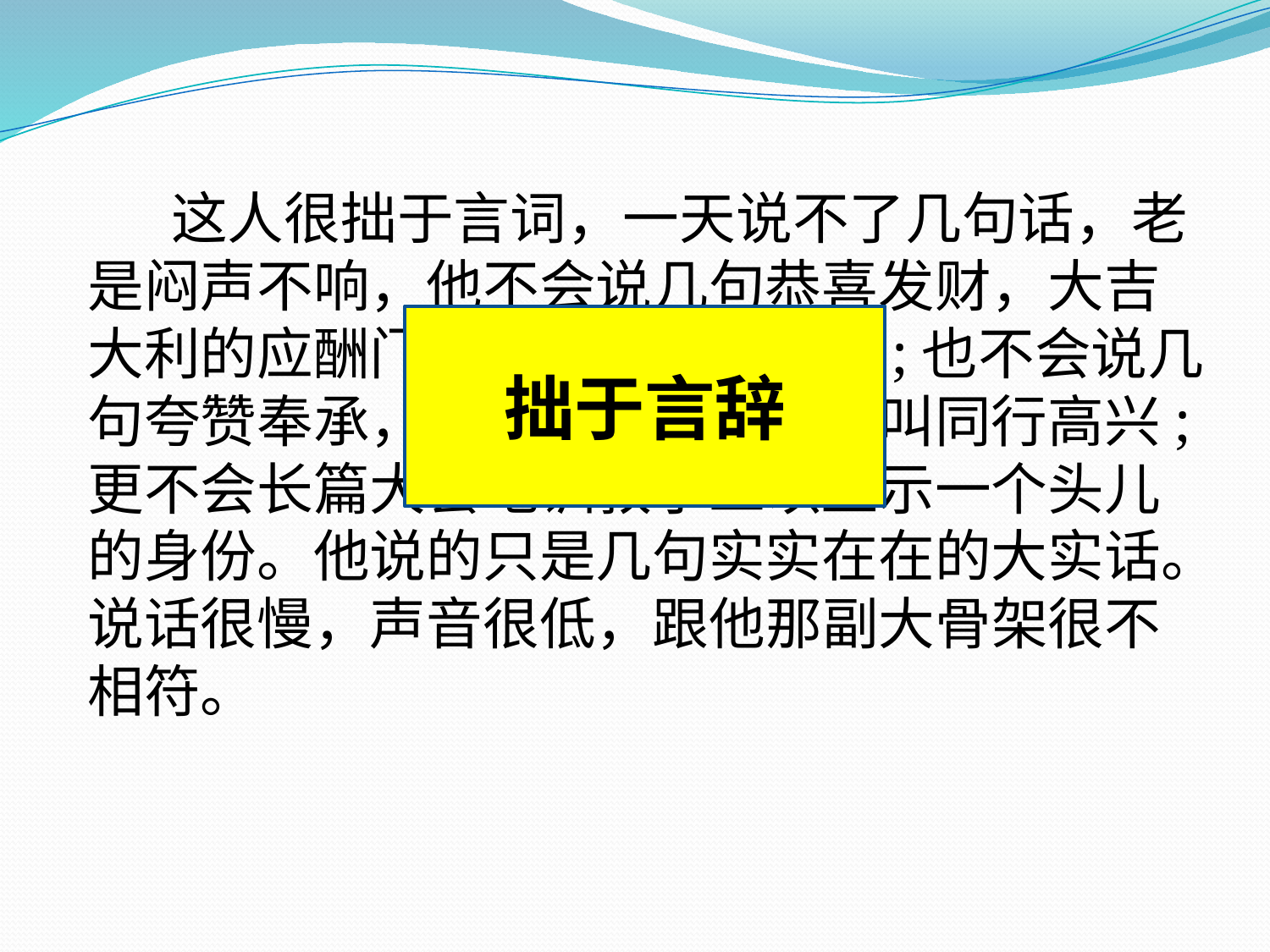

#
       这人很拙于言词，一天说不了几句话，老是闷声不响，他不会说几句恭喜发财，大吉大利的应酬门面话讨主人家喜欢;也不会说几句夸赞奉承，道劳致谢的漂亮话叫同行高兴;更不会长篇大套地训教小工以显示一个头儿的身份。他说的只是几句实实在在的大实话。说话很慢，声音很低，跟他那副大骨架很不相符。
拙于言辞